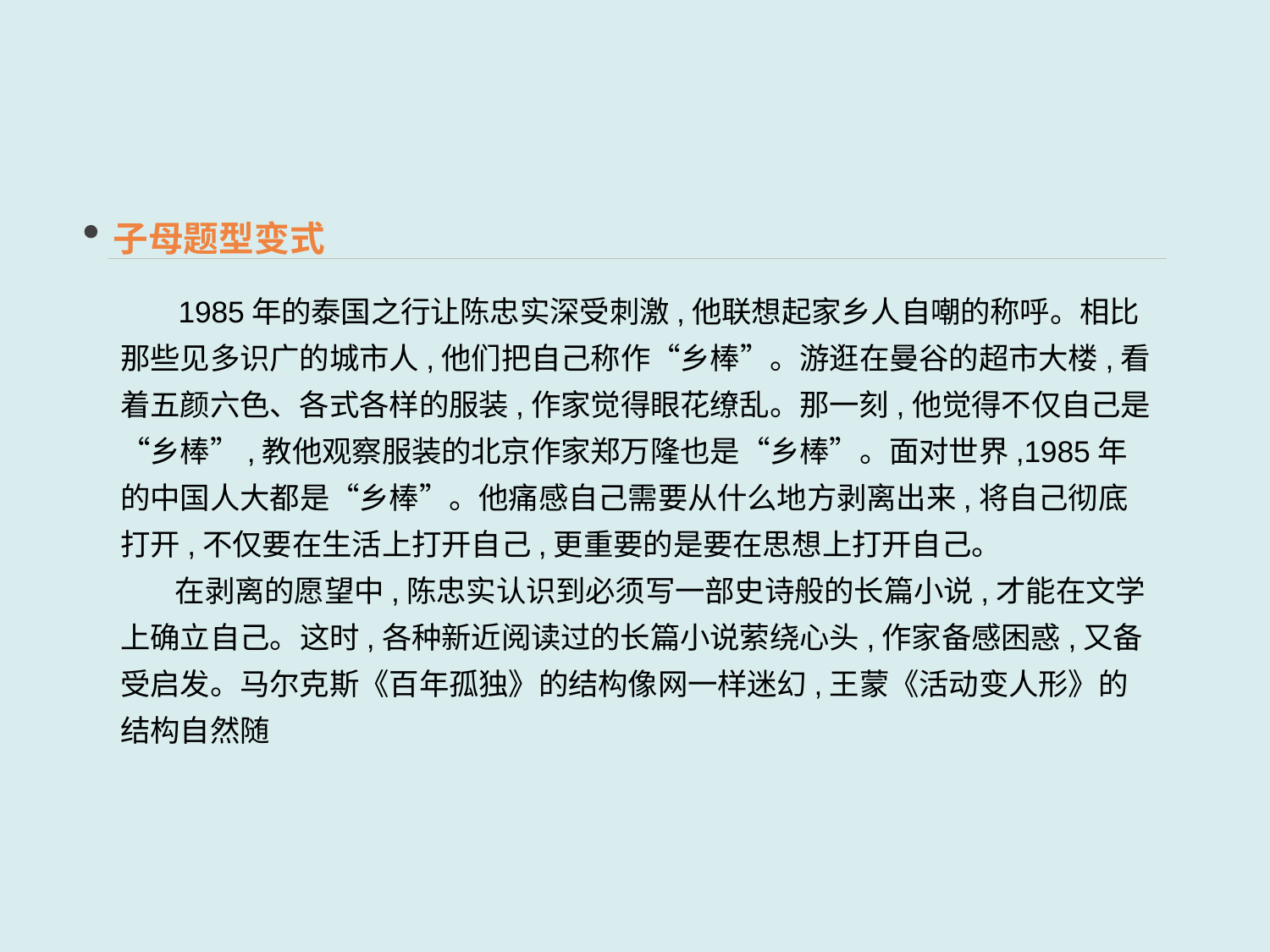

子母题型变式

       1985年的泰国之行让陈忠实深受刺激,他联想起家乡人自嘲的称呼。相比那些见多识广的城市人,他们把自己称作“乡棒”。游逛在曼谷的超市大楼,看着五颜六色、各式各样的服装,作家觉得眼花缭乱。那一刻,他觉得不仅自己是“乡棒”,教他观察服装的北京作家郑万隆也是“乡棒”。面对世界,1985年的中国人大都是“乡棒”。他痛感自己需要从什么地方剥离出来,将自己彻底打开,不仅要在生活上打开自己,更重要的是要在思想上打开自己。
       在剥离的愿望中,陈忠实认识到必须写一部史诗般的长篇小说,才能在文学上确立自己。这时,各种新近阅读过的长篇小说萦绕心头,作家备感困惑,又备受启发。马尔克斯《百年孤独》的结构像网一样迷幻,王蒙《活动变人形》的结构自然随